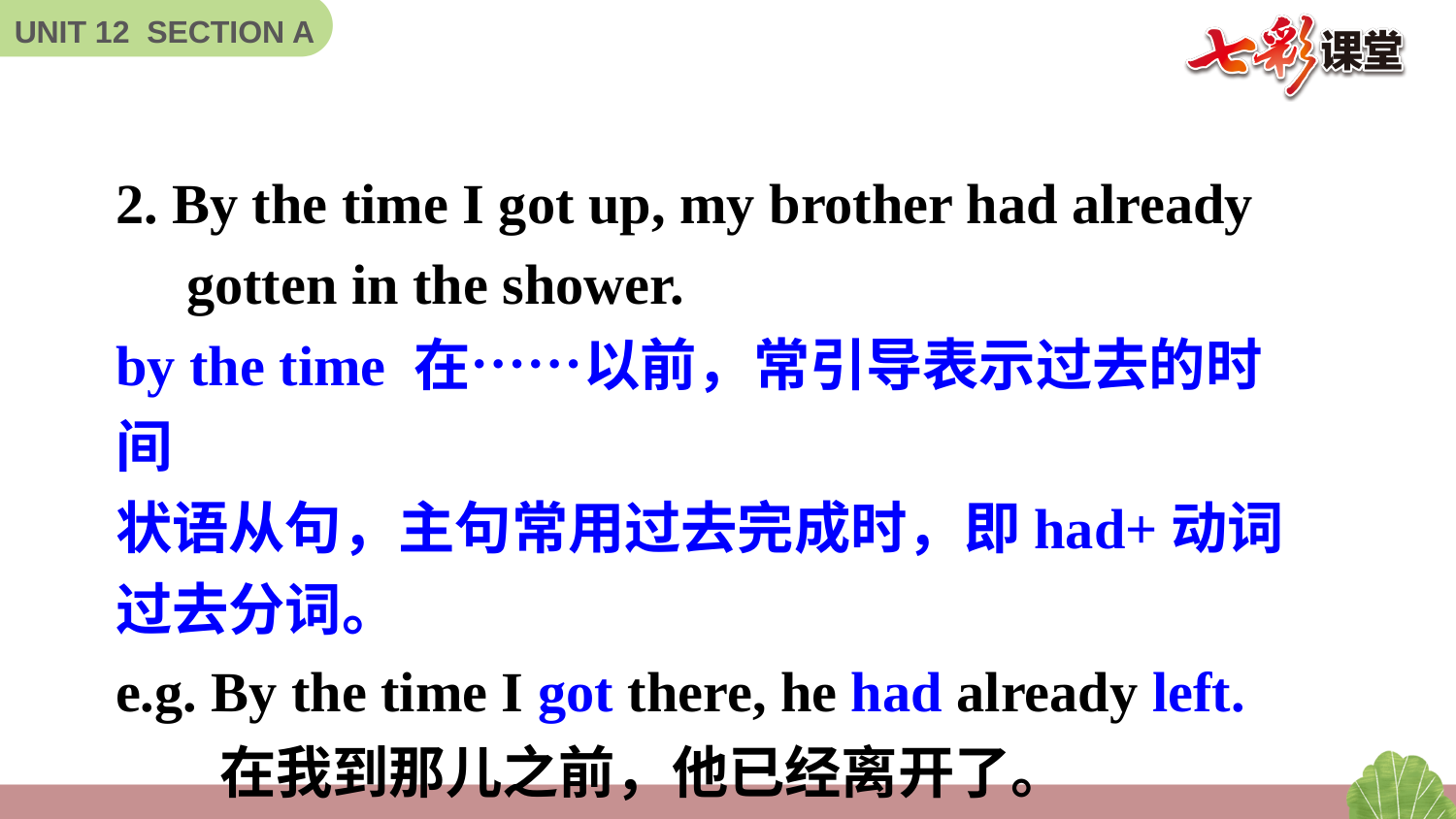

2. By the time I got up, my brother had already
     gotten in the shower.
by the time 在……以前，常引导表示过去的时间
状语从句，主句常用过去完成时，即had+动词过去分词。
e.g. By the time I got there, he had already left.
       在我到那儿之前，他已经离开了。